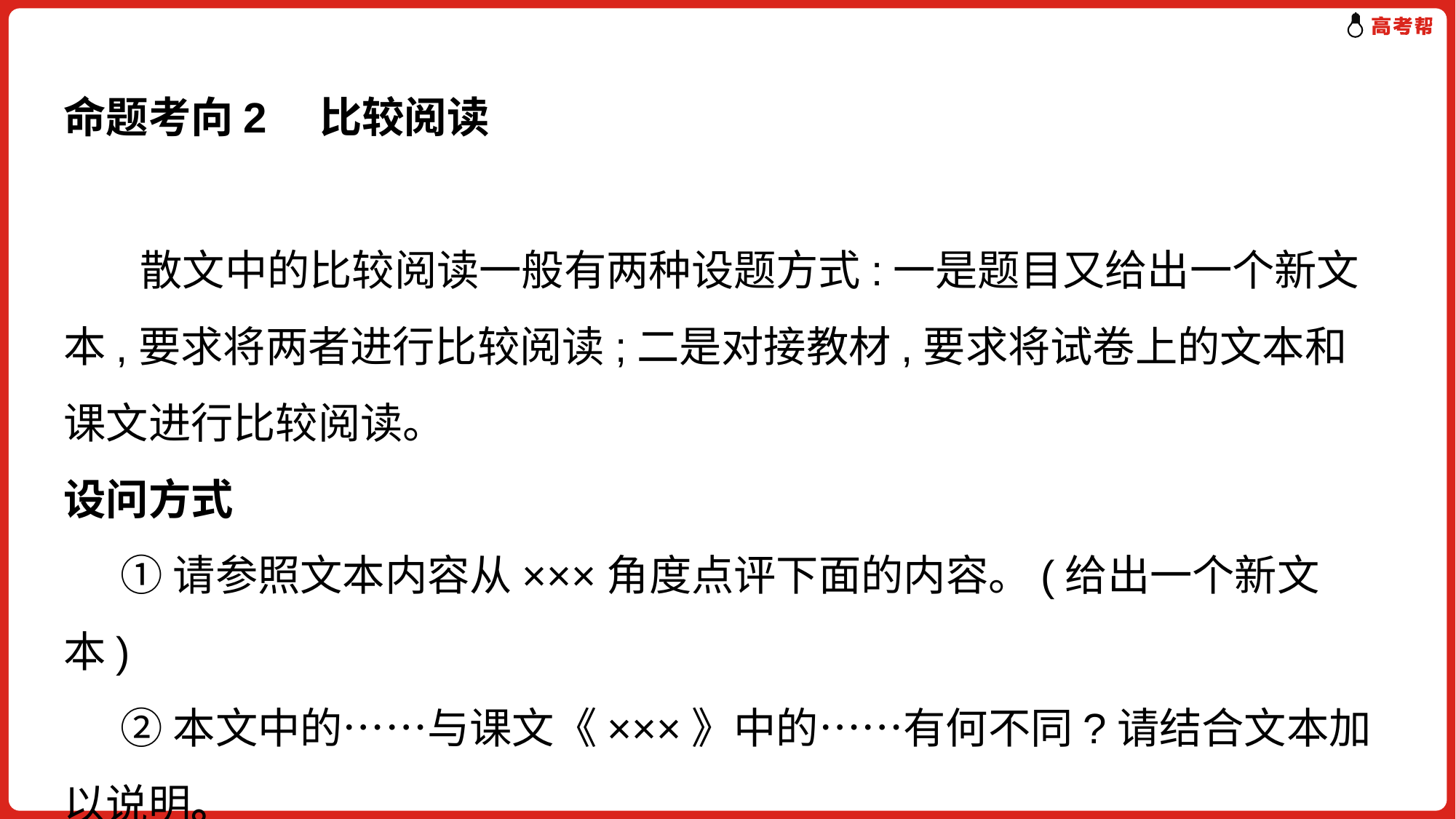

命题考向2　比较阅读

       散文中的比较阅读一般有两种设题方式:一是题目又给出一个新文本,要求将两者进行比较阅读;二是对接教材,要求将试卷上的文本和课文进行比较阅读。
设问方式
      ①请参照文本内容从×××角度点评下面的内容。(给出一个新文本)
      ②本文中的……与课文《×××》中的……有何不同?请结合文本加以说明。